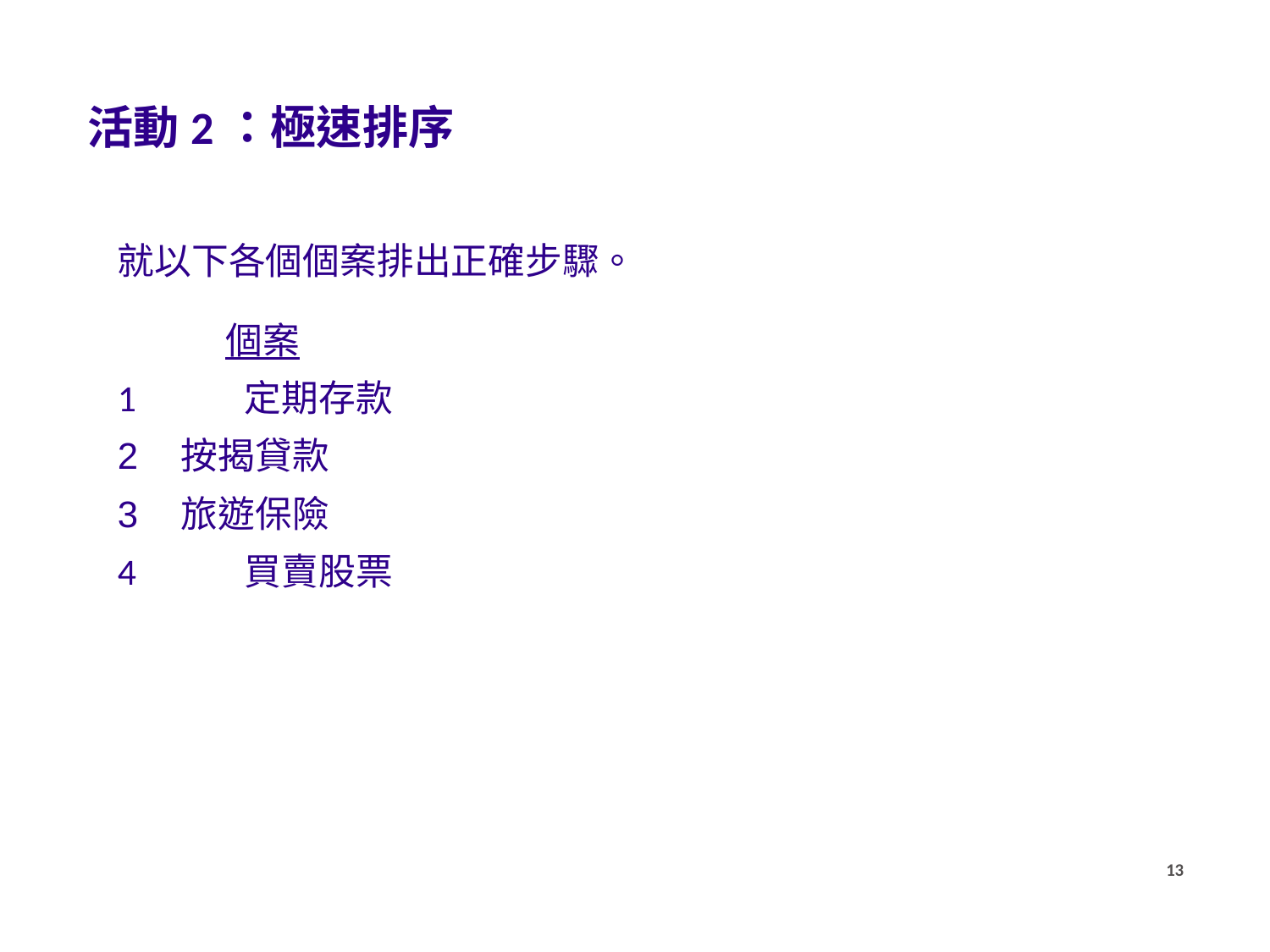

活動2：極速排序
就以下各個個案排出正確步驟。
            個案
1	定期存款
按揭貸款
旅遊保險
4	買賣股票